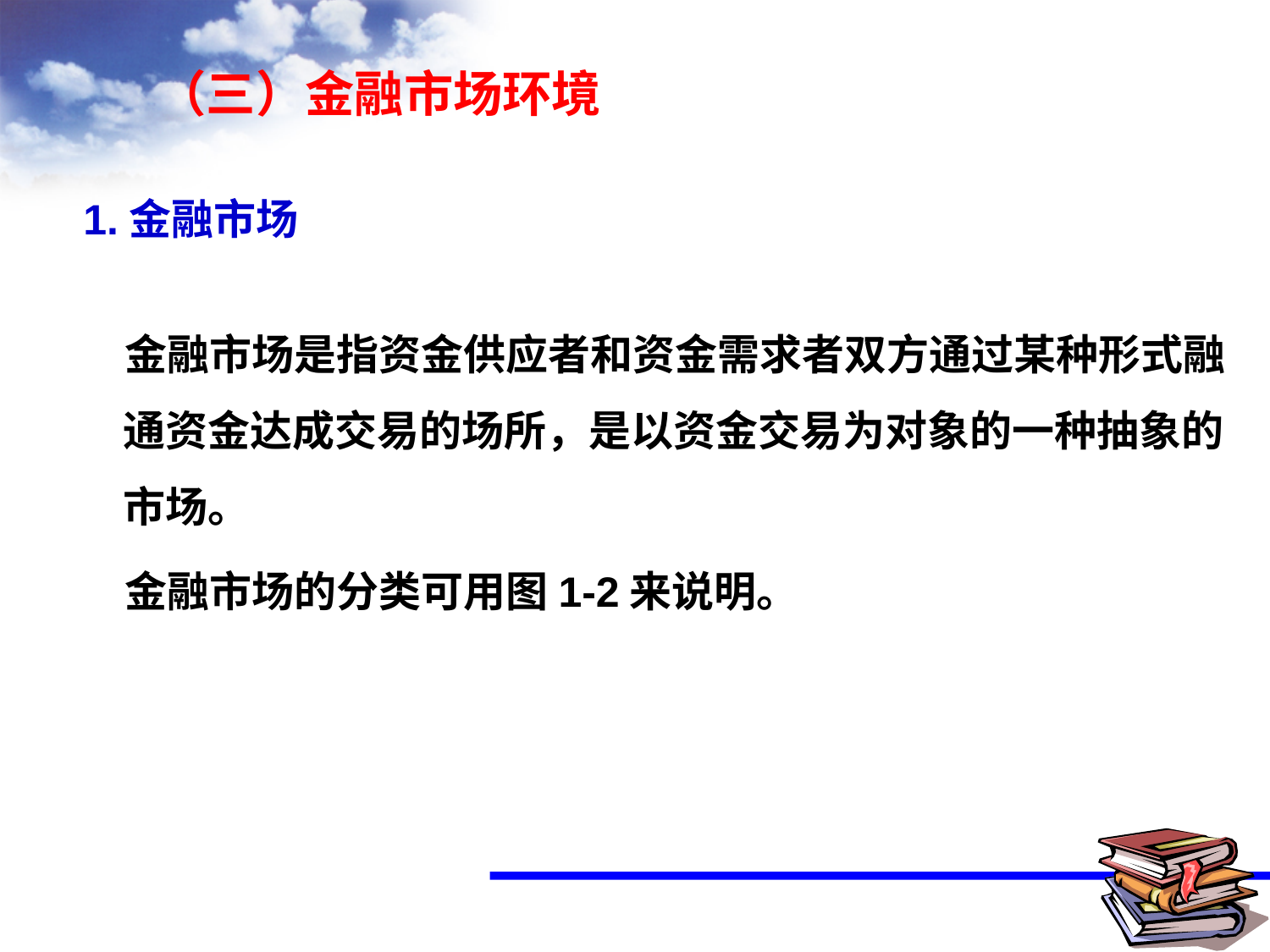

（三）金融市场环境
   1.金融市场
      金融市场是指资金供应者和资金需求者双方通过某种形式融通资金达成交易的场所，是以资金交易为对象的一种抽象的市场。
      金融市场的分类可用图1-2来说明。